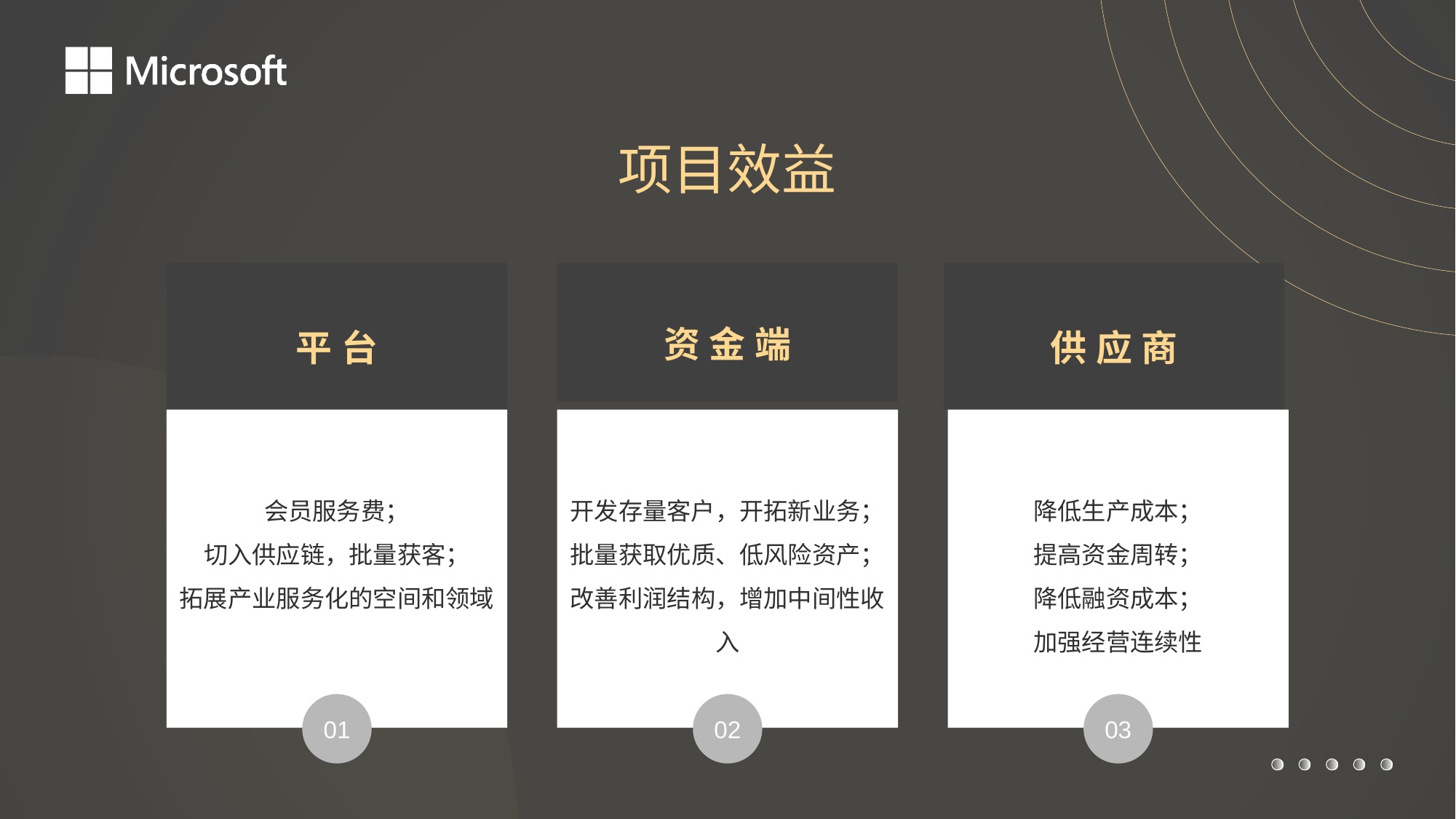

项目效益
平台
供应商
资金端
会员服务费；
切入供应链，批量获客；
拓展产业服务化的空间和领域

开发存量客户，开拓新业务；
批量获取优质、低风险资产；
改善利润结构，增加中间性收入
降低生产成本；
提高资金周转；
降低融资成本；
加强经营连续性
01
02
03